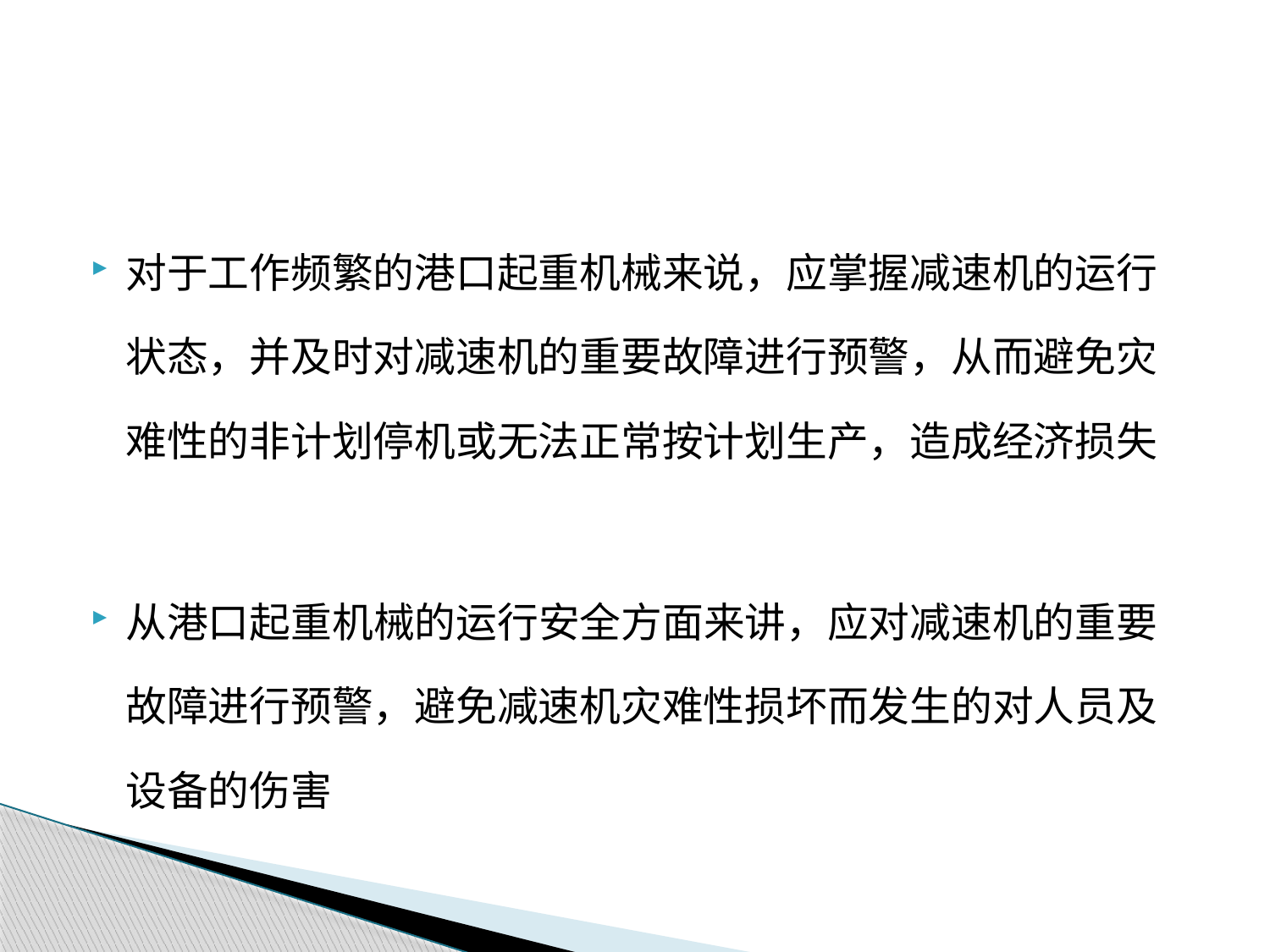

对于工作频繁的港口起重机械来说，应掌握减速机的运行状态，并及时对减速机的重要故障进行预警，从而避免灾难性的非计划停机或无法正常按计划生产，造成经济损失

从港口起重机械的运行安全方面来讲，应对减速机的重要故障进行预警，避免减速机灾难性损坏而发生的对人员及设备的伤害